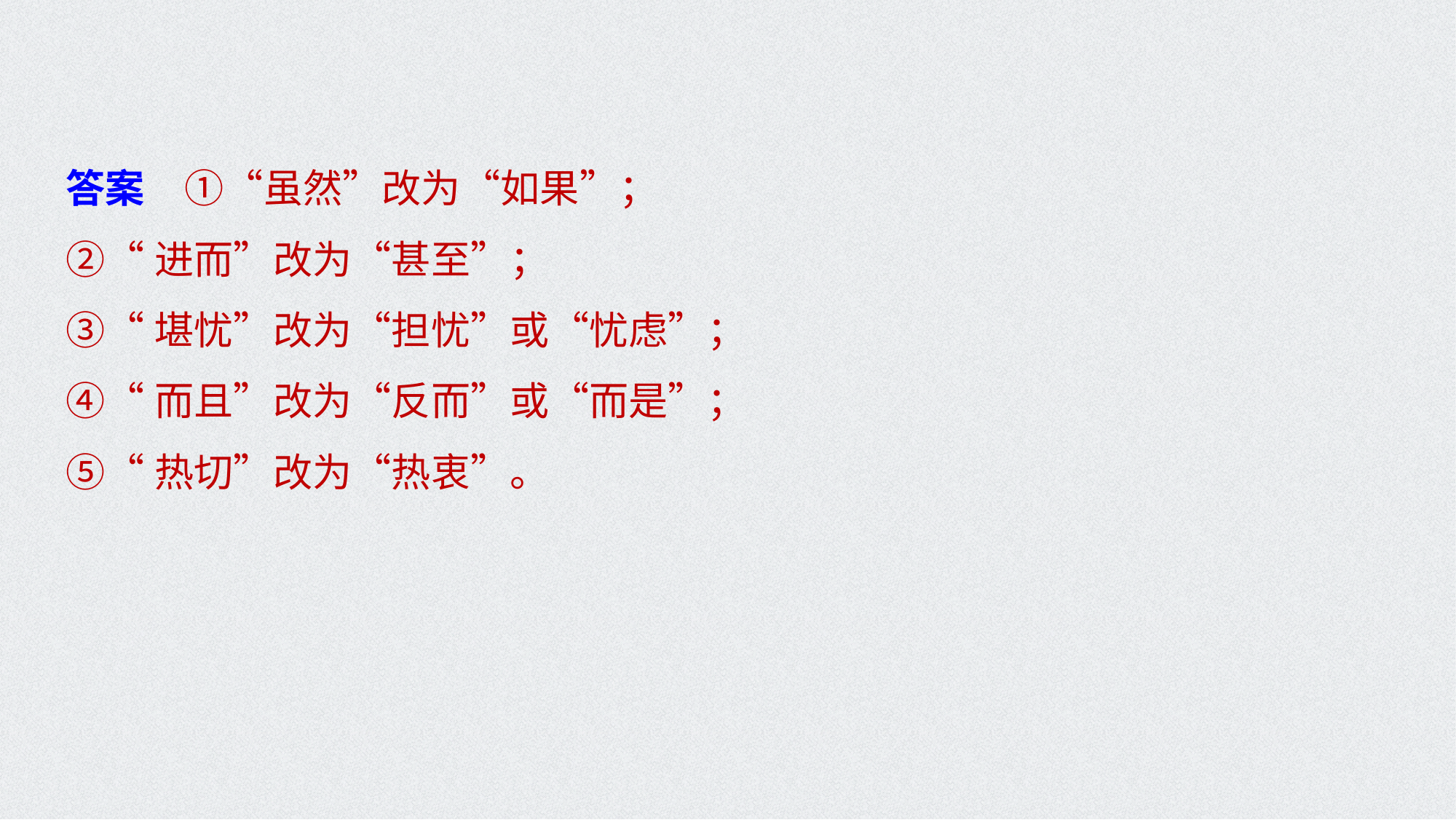

答案　①“虽然”改为“如果”；
②“进而”改为“甚至”；
③“堪忧”改为“担忧”或“忧虑”；
④“而且”改为“反而”或“而是”；
⑤“热切”改为“热衷”。